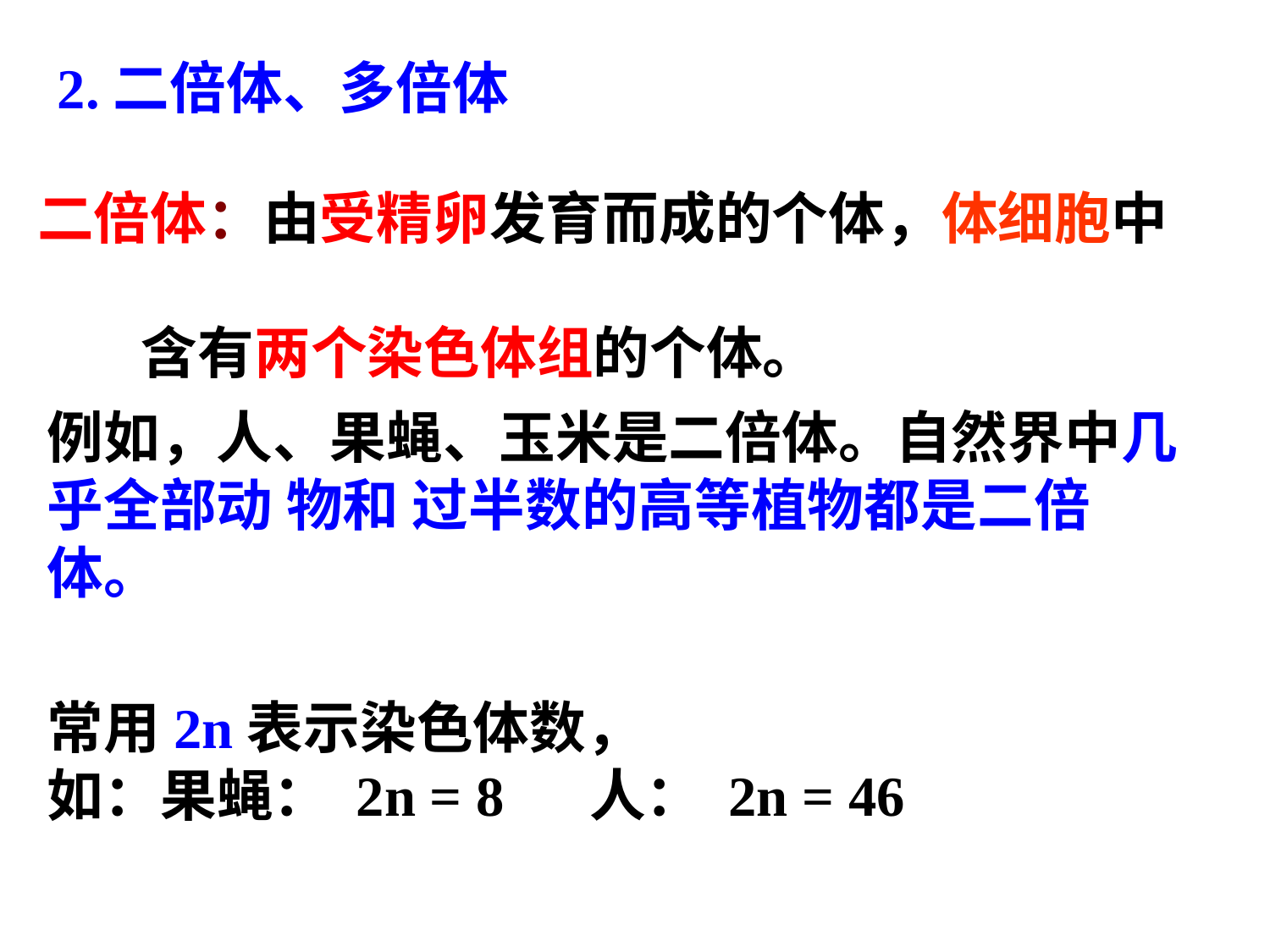

2.二倍体、多倍体
二倍体：由受精卵发育而成的个体，体细胞中
       含有两个染色体组的个体。
例如，人、果蝇、玉米是二倍体。自然界中几乎全部动 物和 过半数的高等植物都是二倍体。
常用2n表示染色体数，
如：果蝇： 2n = 8     人： 2n = 46